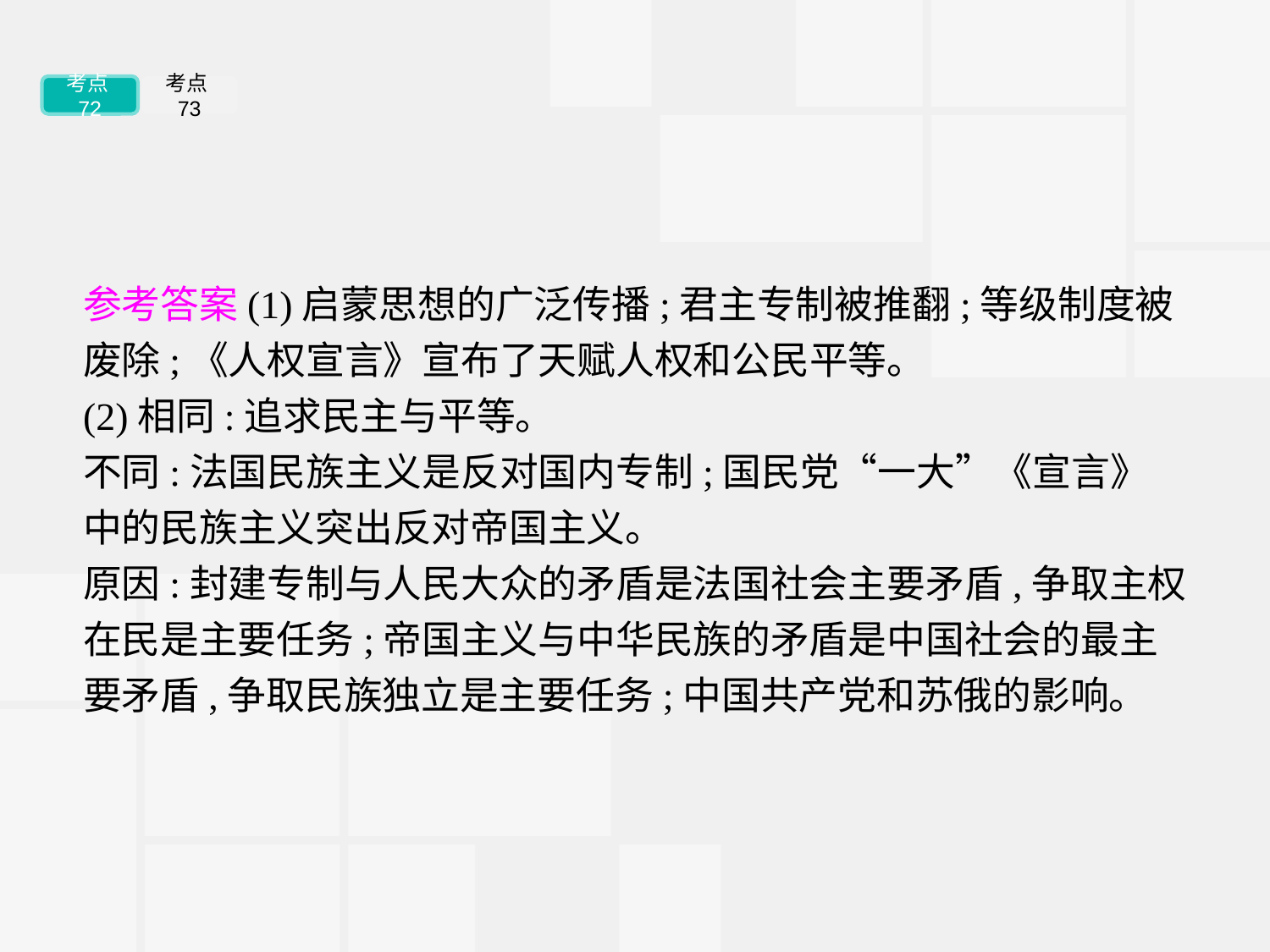

考点72
考点73
参考答案(1)启蒙思想的广泛传播;君主专制被推翻;等级制度被废除;《人权宣言》宣布了天赋人权和公民平等。
(2)相同:追求民主与平等。
不同:法国民族主义是反对国内专制;国民党“一大”《宣言》中的民族主义突出反对帝国主义。
原因:封建专制与人民大众的矛盾是法国社会主要矛盾,争取主权在民是主要任务;帝国主义与中华民族的矛盾是中国社会的最主要矛盾,争取民族独立是主要任务;中国共产党和苏俄的影响。